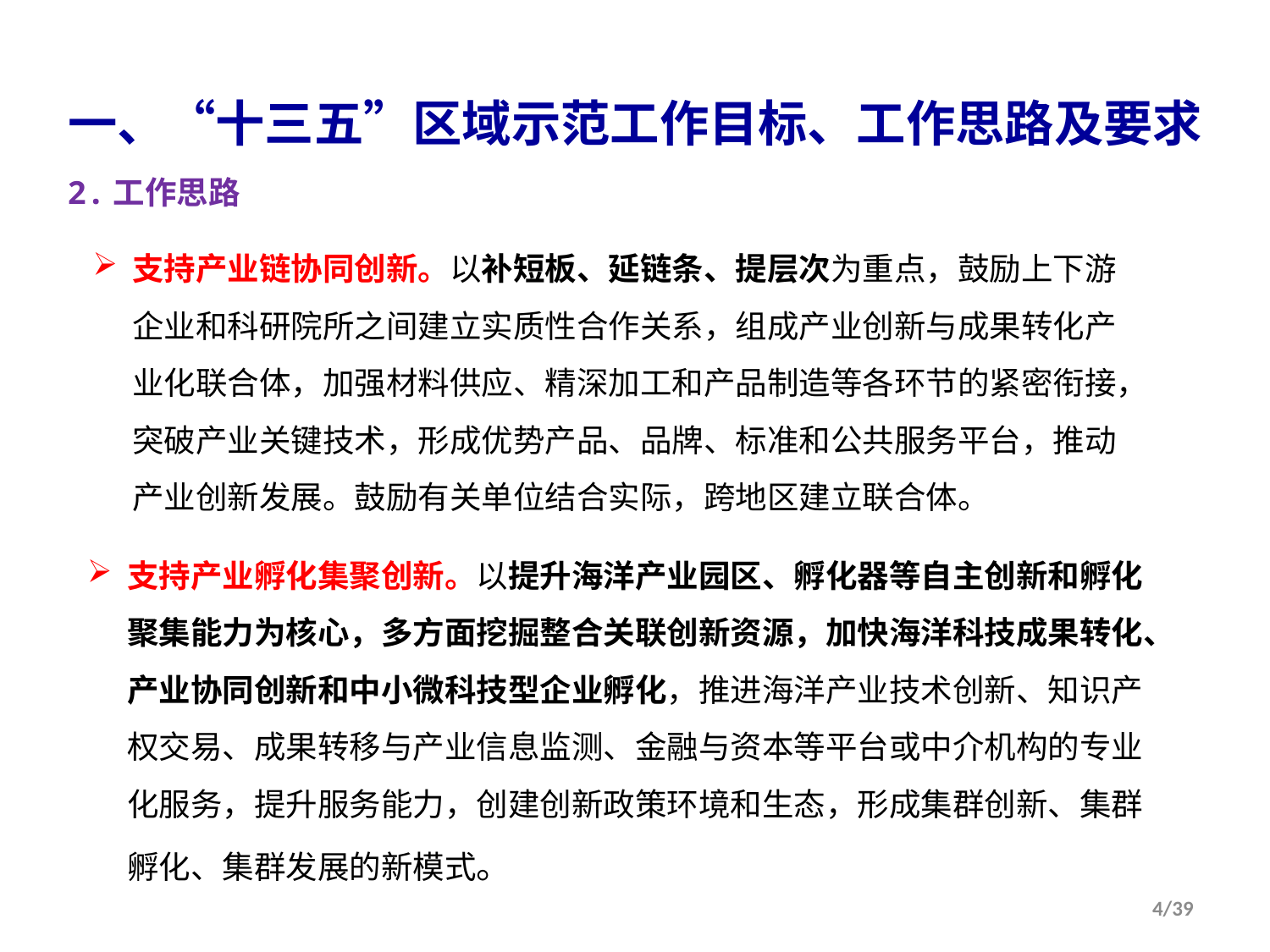

一、“十三五”区域示范工作目标、工作思路及要求
2.工作思路
支持产业链协同创新。以补短板、延链条、提层次为重点，鼓励上下游企业和科研院所之间建立实质性合作关系，组成产业创新与成果转化产业化联合体，加强材料供应、精深加工和产品制造等各环节的紧密衔接，突破产业关键技术，形成优势产品、品牌、标准和公共服务平台，推动产业创新发展。鼓励有关单位结合实际，跨地区建立联合体。
支持产业孵化集聚创新。以提升海洋产业园区、孵化器等自主创新和孵化聚集能力为核心，多方面挖掘整合关联创新资源，加快海洋科技成果转化、产业协同创新和中小微科技型企业孵化，推进海洋产业技术创新、知识产权交易、成果转移与产业信息监测、金融与资本等平台或中介机构的专业化服务，提升服务能力，创建创新政策环境和生态，形成集群创新、集群孵化、集群发展的新模式。
4/39